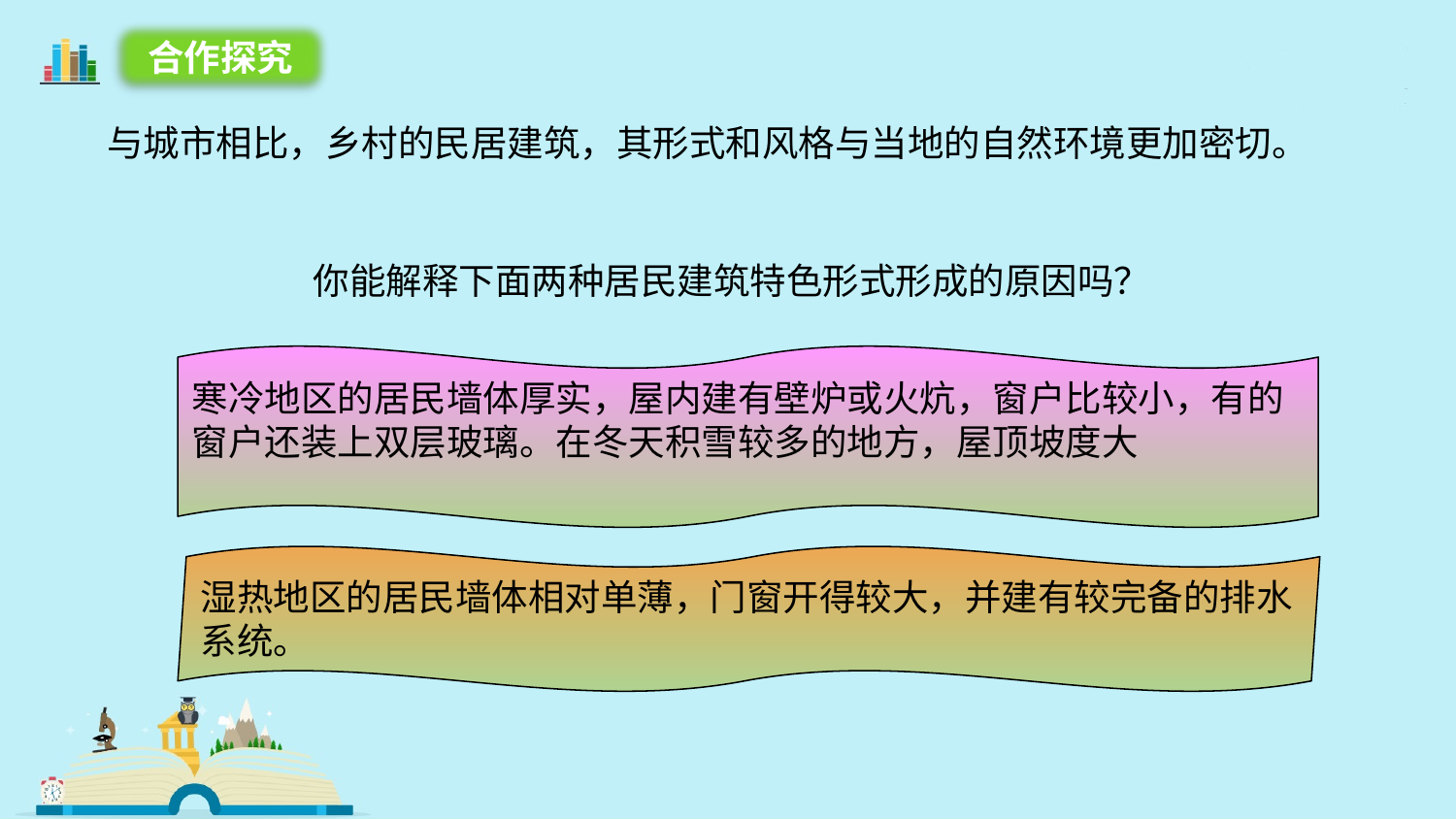

合作探究
与城市相比，乡村的民居建筑，其形式和风格与当地的自然环境更加密切。
你能解释下面两种居民建筑特色形式形成的原因吗？
寒冷地区的居民墙体厚实，屋内建有壁炉或火炕，窗户比较小，有的窗户还装上双层玻璃。在冬天积雪较多的地方，屋顶坡度大
湿热地区的居民墙体相对单薄，门窗开得较大，并建有较完备的排水系统。